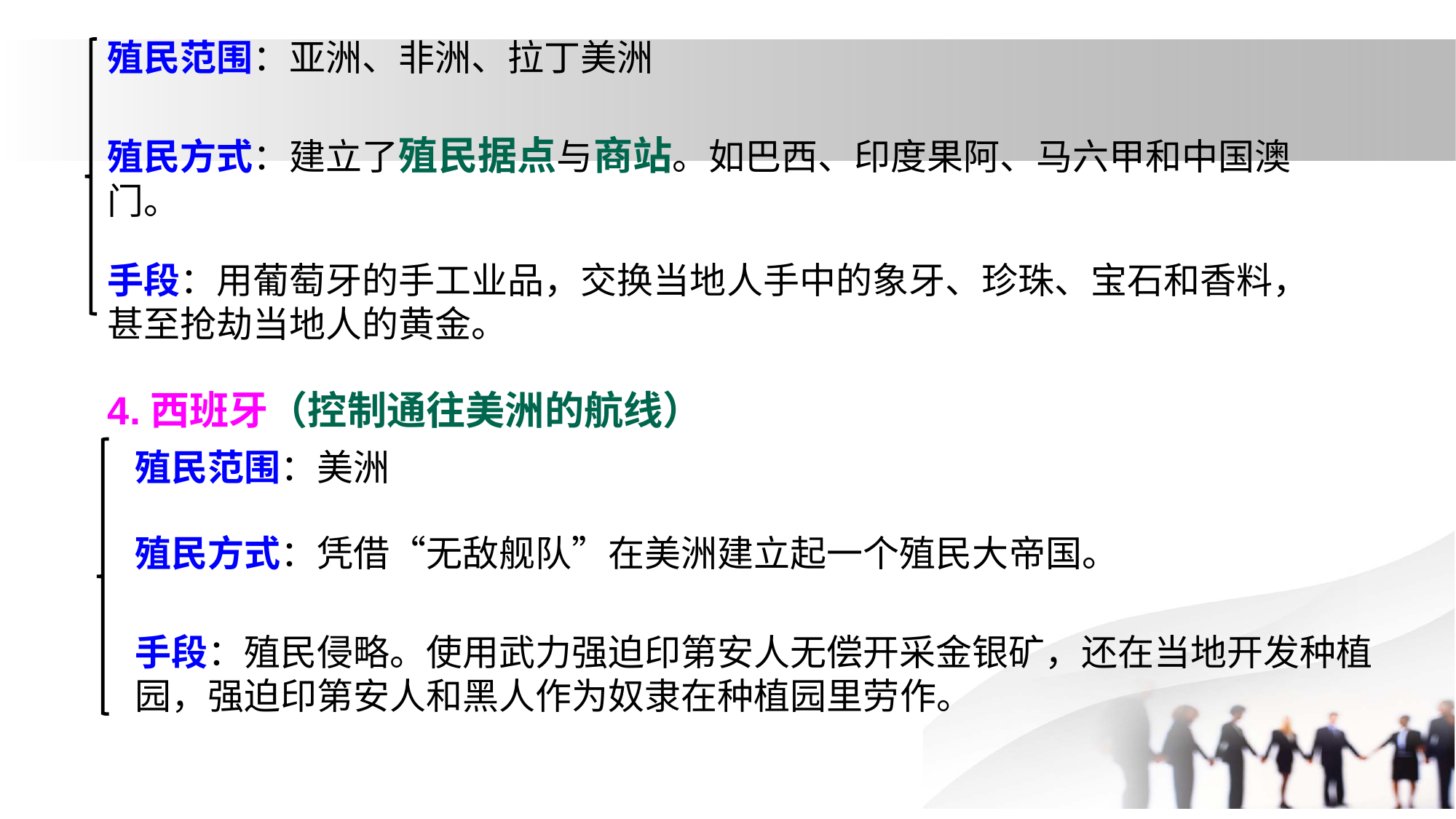

殖民范围：亚洲、非洲、拉丁美洲

殖民方式：建立了殖民据点与商站。如巴西、印度果阿、马六甲和中国澳门。
手段：用葡萄牙的手工业品，交换当地人手中的象牙、珍珠、宝石和香料，甚至抢劫当地人的黄金。
4.西班牙（控制通往美洲的航线）

殖民范围：美洲
殖民方式：凭借“无敌舰队”在美洲建立起一个殖民大帝国。
手段：殖民侵略。使用武力强迫印第安人无偿开采金银矿，还在当地开发种植园，强迫印第安人和黑人作为奴隶在种植园里劳作。